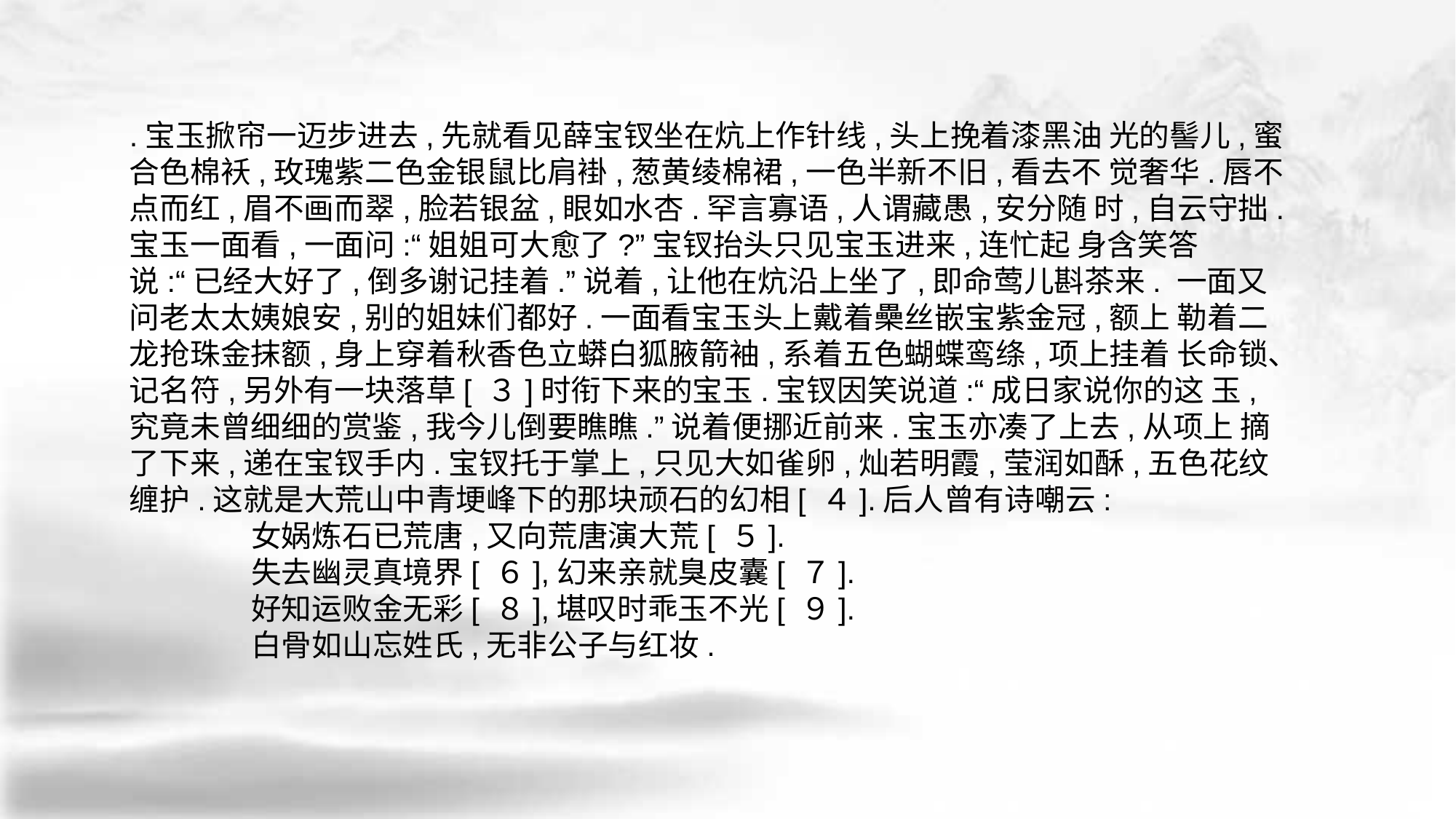

.宝玉掀帘一迈步进去,先就看见薛宝钗坐在炕上作针线,头上挽着漆黑油 光的髻儿,蜜合色棉袄,玫瑰紫二色金银鼠比肩褂,葱黄绫棉裙,一色半新不旧,看去不 觉奢华.唇不点而红,眉不画而翠,脸若银盆,眼如水杏.罕言寡语,人谓藏愚,安分随 时,自云守拙.宝玉一面看,一面问:“姐姐可大愈了?”宝钗抬头只见宝玉进来,连忙起 身含笑答说:“已经大好了,倒多谢记挂着.”说着,让他在炕沿上坐了,即命莺儿斟茶来. 一面又问老太太姨娘安,别的姐妹们都好.一面看宝玉头上戴着櫐丝嵌宝紫金冠,额上 勒着二龙抢珠金抹额,身上穿着秋香色立蟒白狐腋箭袖,系着五色蝴蝶鸾绦,项上挂着 长命锁、记名符,另外有一块落草[ ３]时衔下来的宝玉.宝钗因笑说道:“成日家说你的这 玉,究竟未曾细细的赏鉴,我今儿倒要瞧瞧.”说着便挪近前来.宝玉亦凑了上去,从项上 摘了下来,递在宝钗手内.宝钗托于掌上,只见大如雀卵,灿若明霞,莹润如酥,五色花纹 缠护.这就是大荒山中青埂峰下的那块顽石的幻相[ ４].后人曾有诗嘲云:
                 女娲炼石已荒唐,又向荒唐演大荒[ ５].
                 失去幽灵真境界[ ６],幻来亲就臭皮囊[ ７].
                 好知运败金无彩[ ８],堪叹时乖玉不光[ ９].
                 白骨如山忘姓氏,无非公子与红妆.